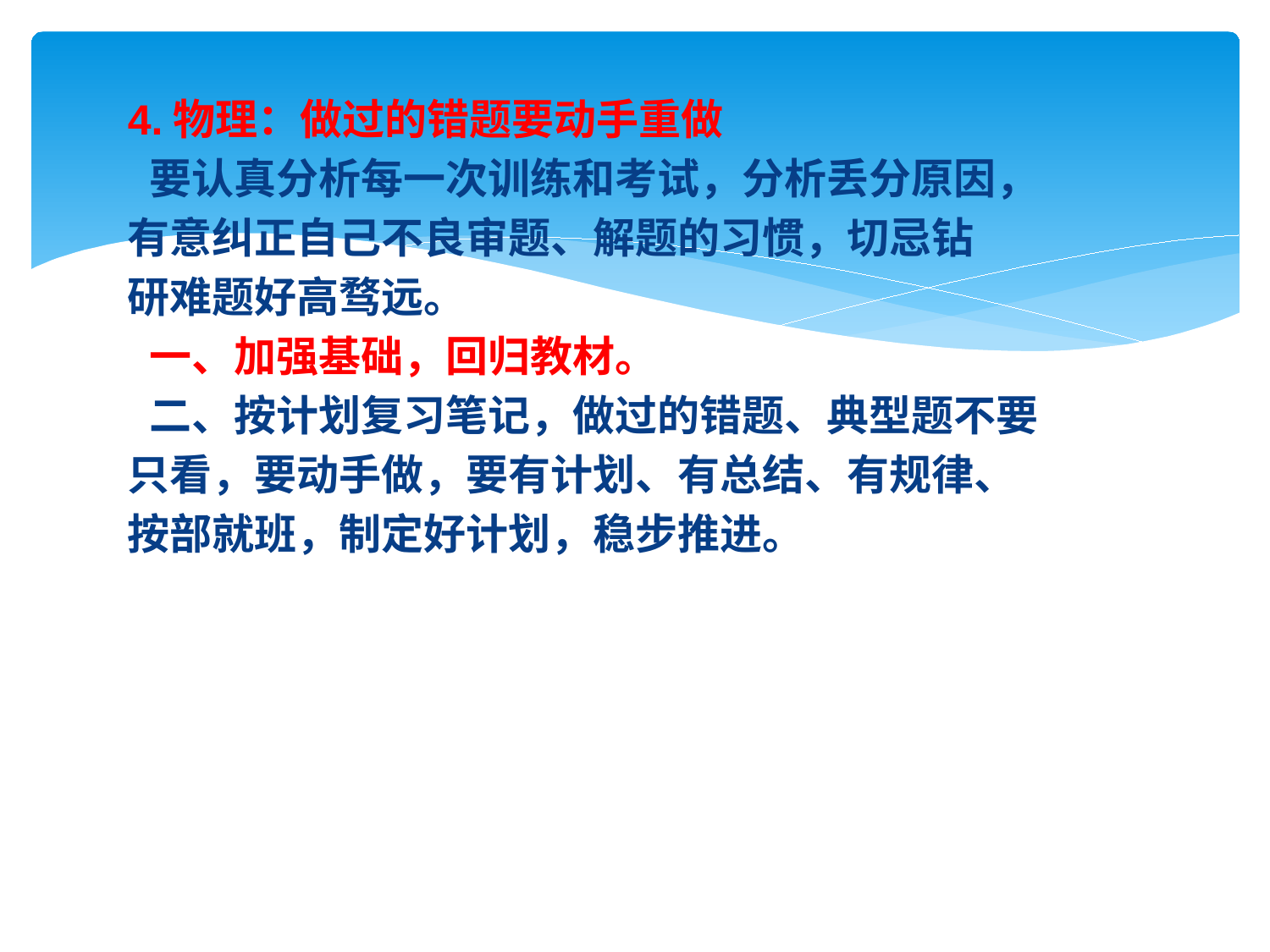

4.物理：做过的错题要动手重做
 要认真分析每一次训练和考试，分析丢分原因，
有意纠正自己不良审题、解题的习惯，切忌钻
研难题好高骛远。
 一、加强基础，回归教材。
 二、按计划复习笔记，做过的错题、典型题不要
只看，要动手做，要有计划、有总结、有规律、
按部就班，制定好计划，稳步推进。